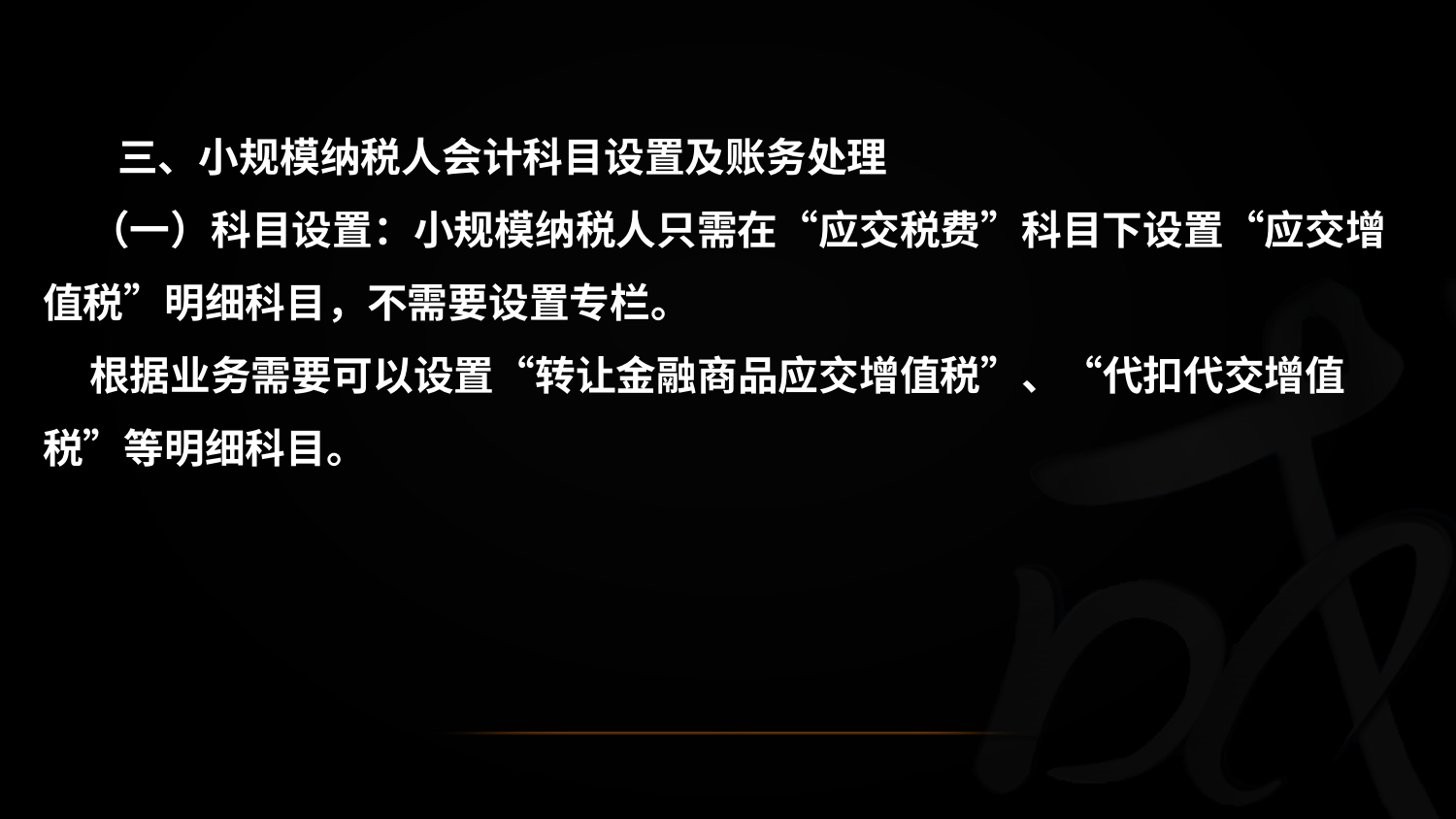

三、小规模纳税人会计科目设置及账务处理
    （一）科目设置：小规模纳税人只需在“应交税费”科目下设置“应交增值税”明细科目，不需要设置专栏。
    根据业务需要可以设置“转让金融商品应交增值税”、“代扣代交增值税”等明细科目。